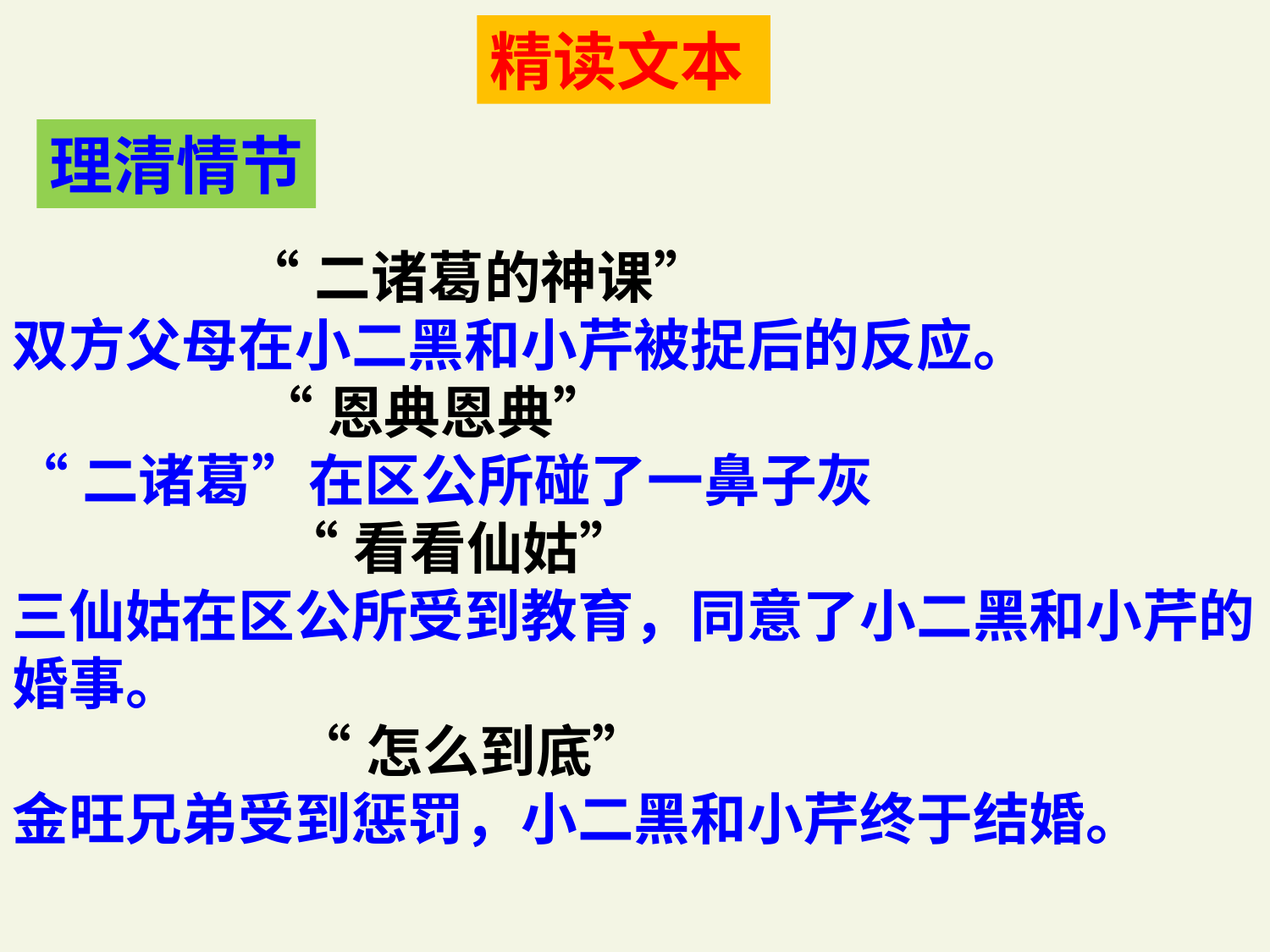

精读文本
理清情节
                  “二诸葛的神课”
双方父母在小二黑和小芹被捉后的反应。
                   “恩典恩典”
“二诸葛”在区公所碰了一鼻子灰
                     “看看仙姑”
三仙姑在区公所受到教育，同意了小二黑和小芹的婚事。
                      “怎么到底”
金旺兄弟受到惩罚，小二黑和小芹终于结婚。